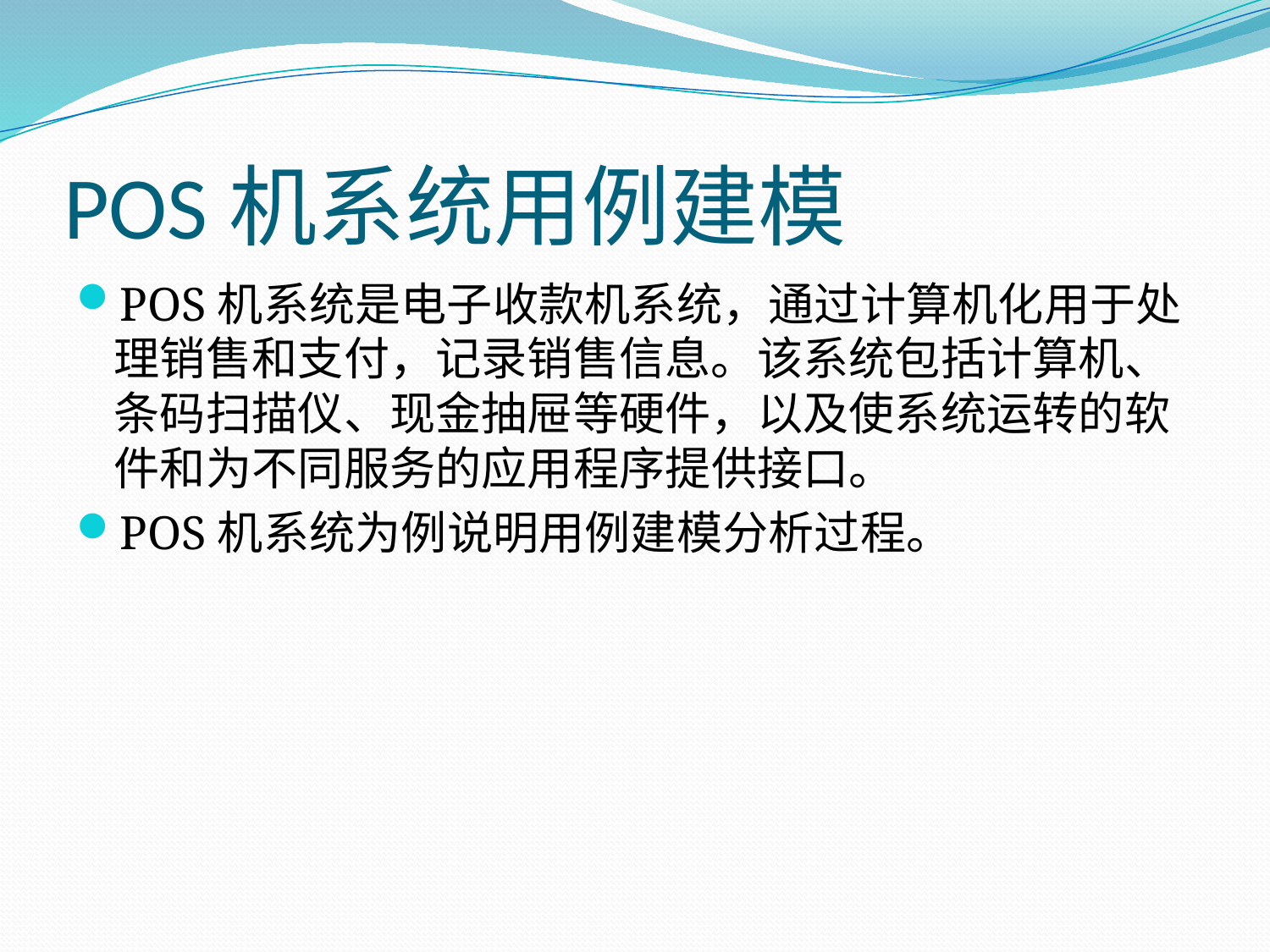

# POS机系统用例建模
POS机系统是电子收款机系统，通过计算机化用于处理销售和支付，记录销售信息。该系统包括计算机、条码扫描仪、现金抽屉等硬件，以及使系统运转的软件和为不同服务的应用程序提供接口。
POS机系统为例说明用例建模分析过程。